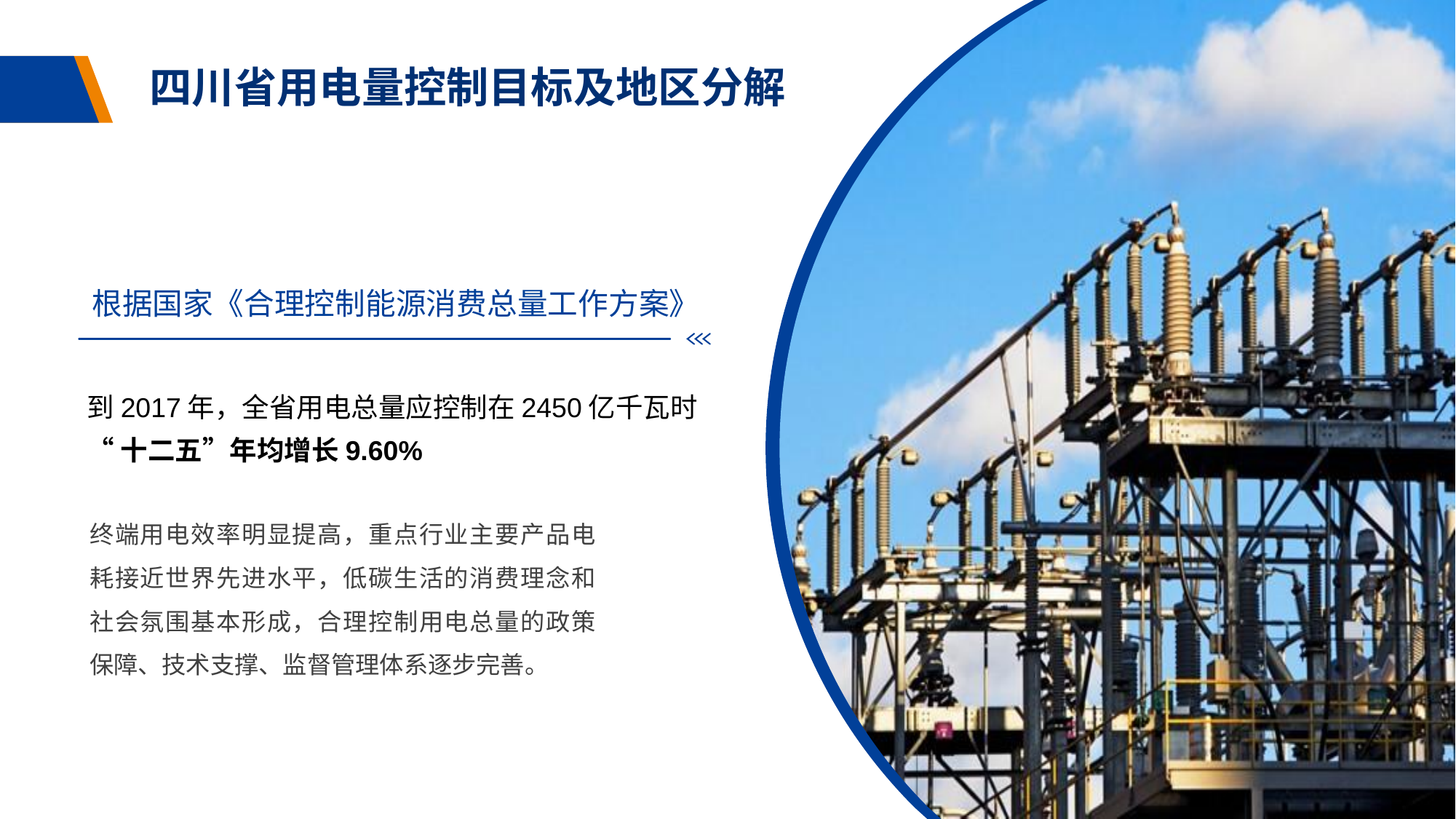

四川省用电量控制目标及地区分解
根据国家《合理控制能源消费总量工作方案》

到2017年，全省用电总量应控制在2450亿千瓦时
“十二五”年均增长9.60%
终端用电效率明显提高，重点行业主要产品电耗接近世界先进水平，低碳生活的消费理念和社会氛围基本形成，合理控制用电总量的政策保障、技术支撑、监督管理体系逐步完善。